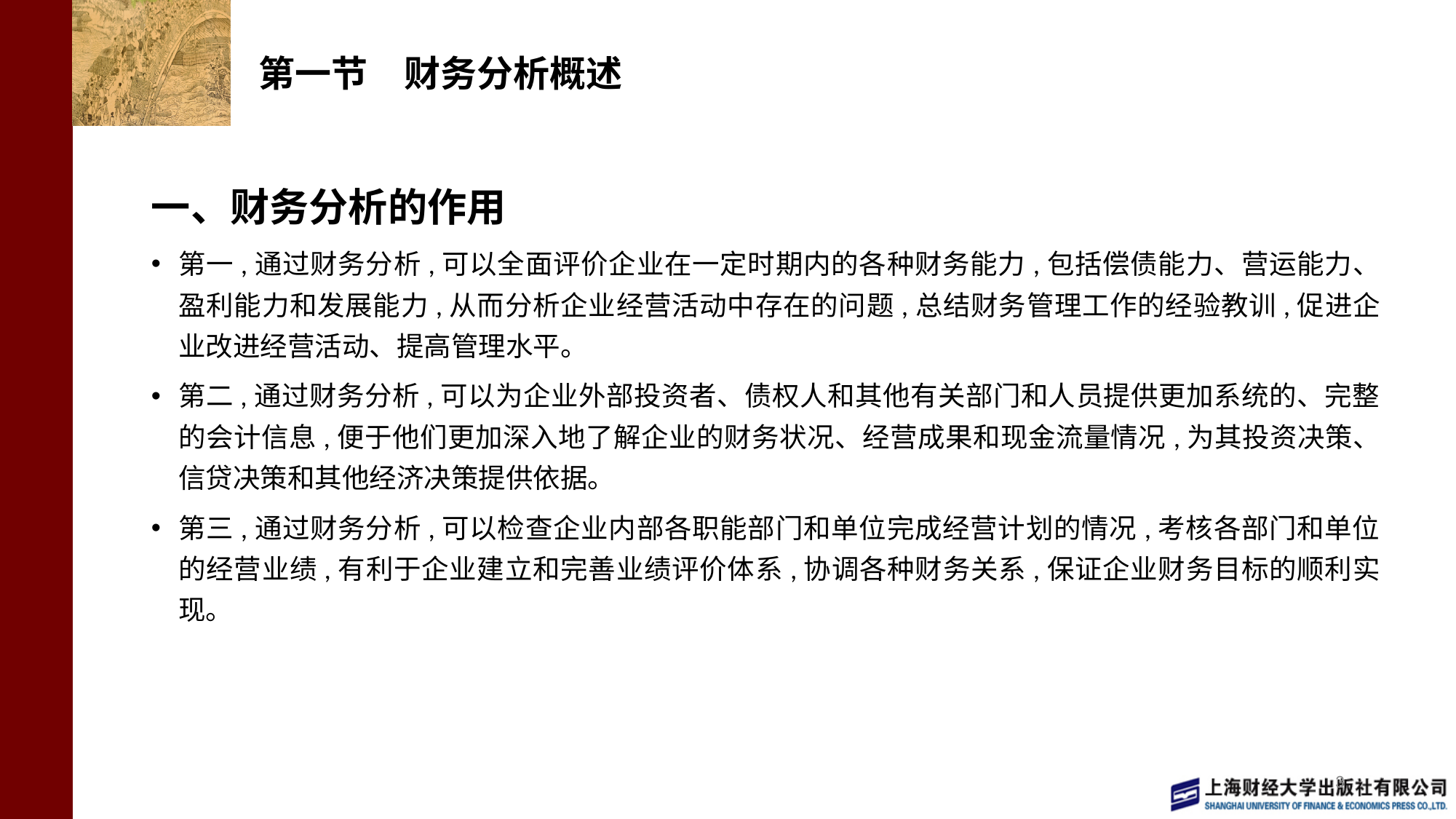

# 第一节　财务分析概述
一、财务分析的作用
第一,通过财务分析,可以全面评价企业在一定时期内的各种财务能力,包括偿债能力、营运能力、盈利能力和发展能力,从而分析企业经营活动中存在的问题,总结财务管理工作的经验教训,促进企业改进经营活动、提高管理水平。
第二,通过财务分析,可以为企业外部投资者、债权人和其他有关部门和人员提供更加系统的、完整的会计信息,便于他们更加深入地了解企业的财务状况、经营成果和现金流量情况,为其投资决策、信贷决策和其他经济决策提供依据。
第三,通过财务分析,可以检查企业内部各职能部门和单位完成经营计划的情况,考核各部门和单位的经营业绩,有利于企业建立和完善业绩评价体系,协调各种财务关系,保证企业财务目标的顺利实现。

3